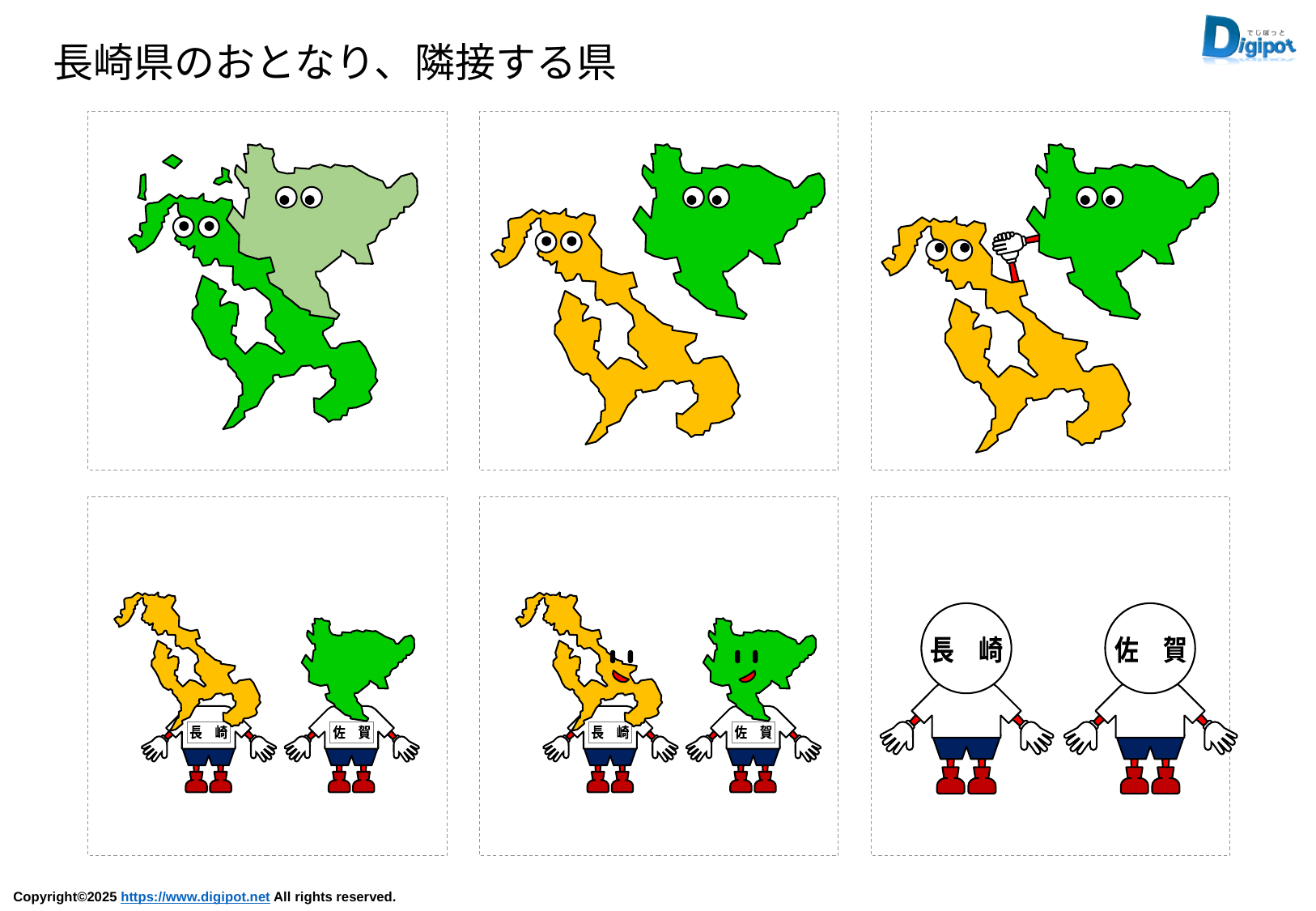

長崎県のおとなり、隣接する県

長　崎

佐　賀

長　崎

佐　賀

長　崎

佐　賀